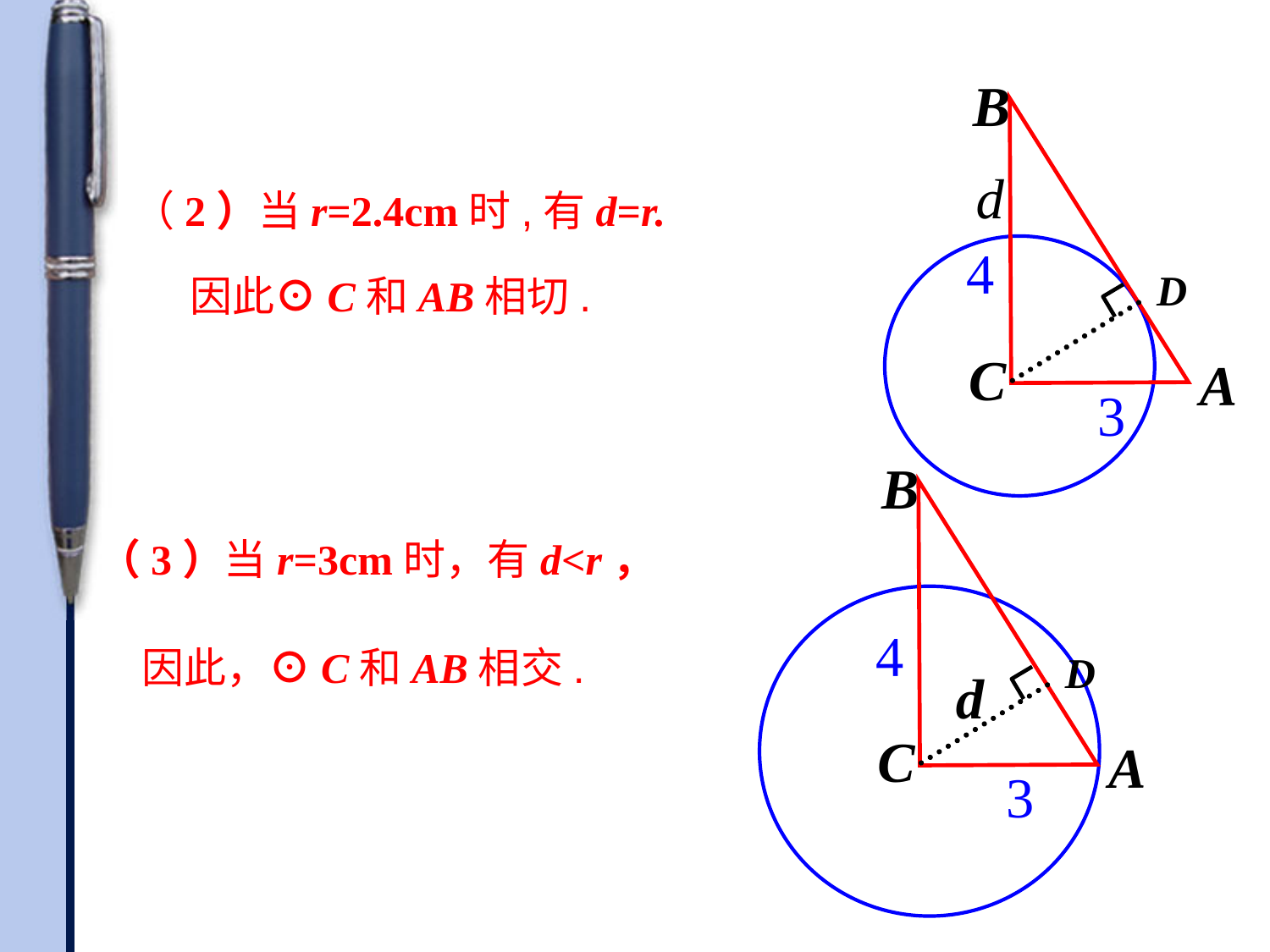

B

C
A
4
3
D

d
       （2）当r=2.4cm时,有d=r.

因此⊙C和AB相切.
B

C
A
4
3
D

   （3）当r=3cm时，有d<r，

因此，⊙C和AB相交.
d